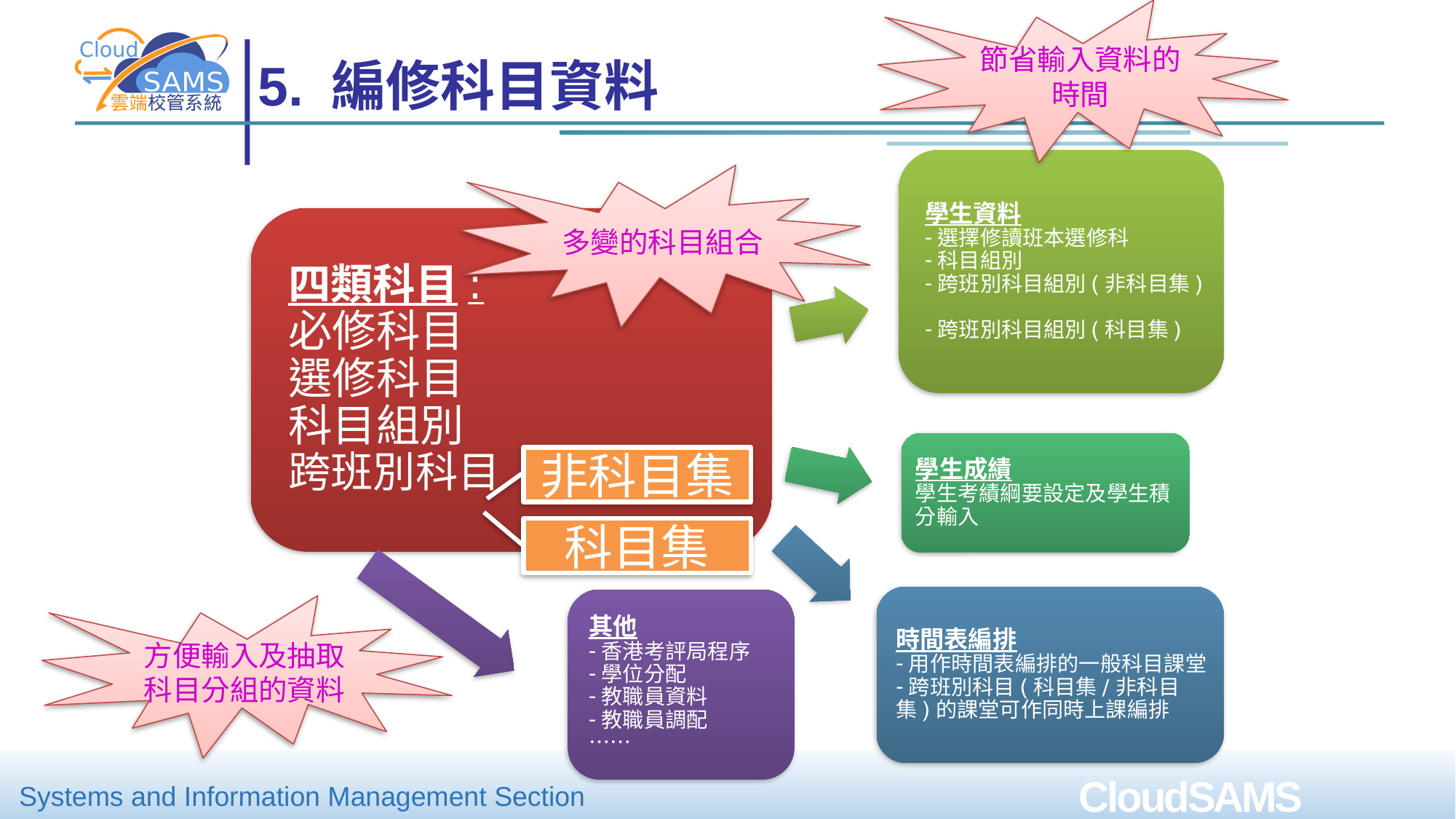

節省輸入資料的時間
# 5. 編修科目資料
四類科目:
必修科目
選修科目
科目組別
跨班別科目

學生資料
-選擇修讀班本選修科
-科目組別
-跨班別科目組別(非科目集)
-跨班別科目組別(科目集)

學生成績
學生考績綱要設定及學生積分輸入

時間表編排
-用作時間表編排的一般科目課堂
-跨班別科目(科目集/非科目集)的課堂可作同時上課編排

其他
-香港考評局程序
-學位分配
-教職員資料
-教職員調配
……
多變的科目組合
非科目集
科目集
方便輸入及抽取科目分組的資料